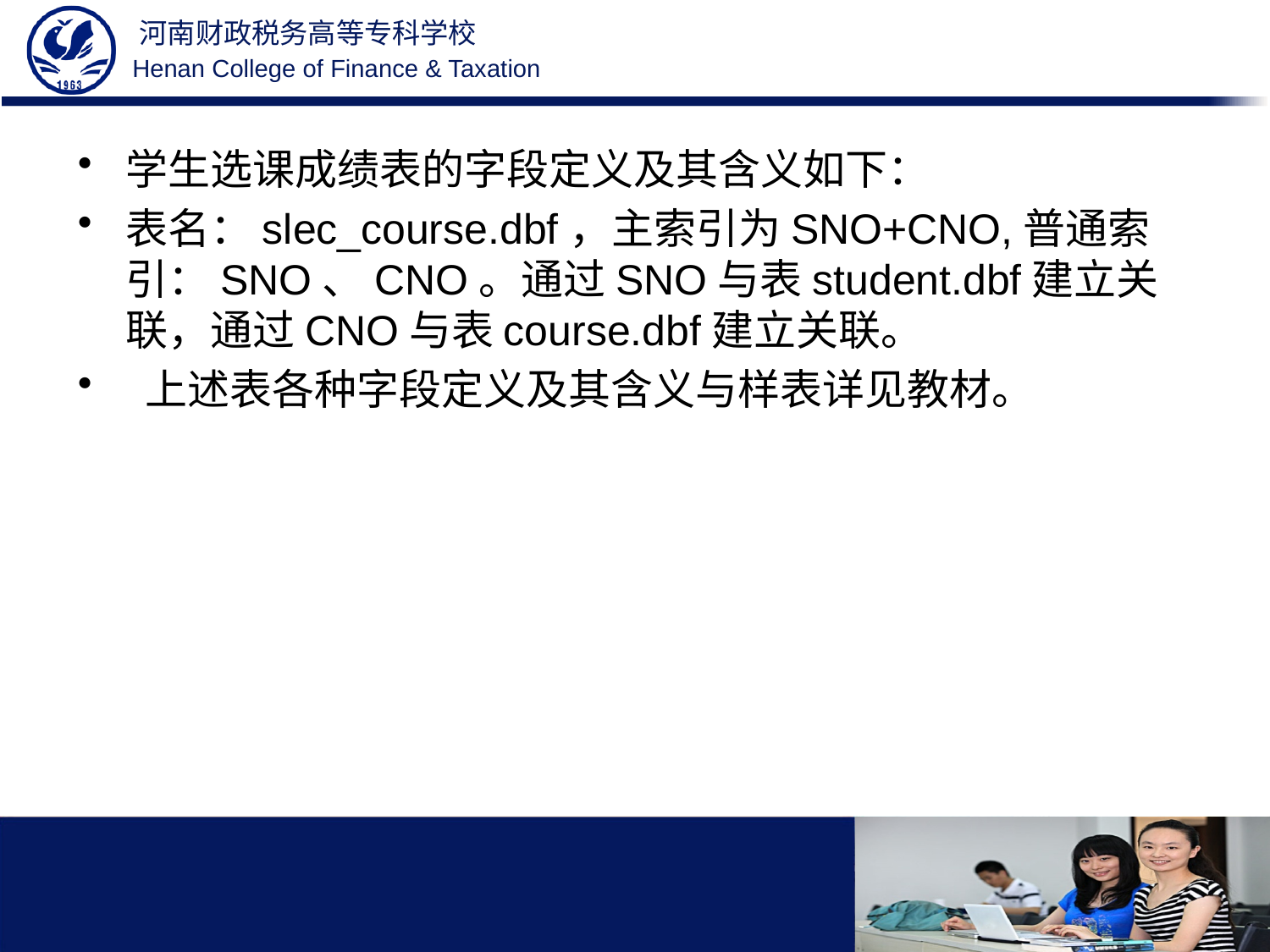

学生选课成绩表的字段定义及其含义如下：
表名：slec_course.dbf，主索引为SNO+CNO,普通索引：SNO、CNO。通过SNO与表student.dbf建立关联，通过CNO与表course.dbf建立关联。
 上述表各种字段定义及其含义与样表详见教材。